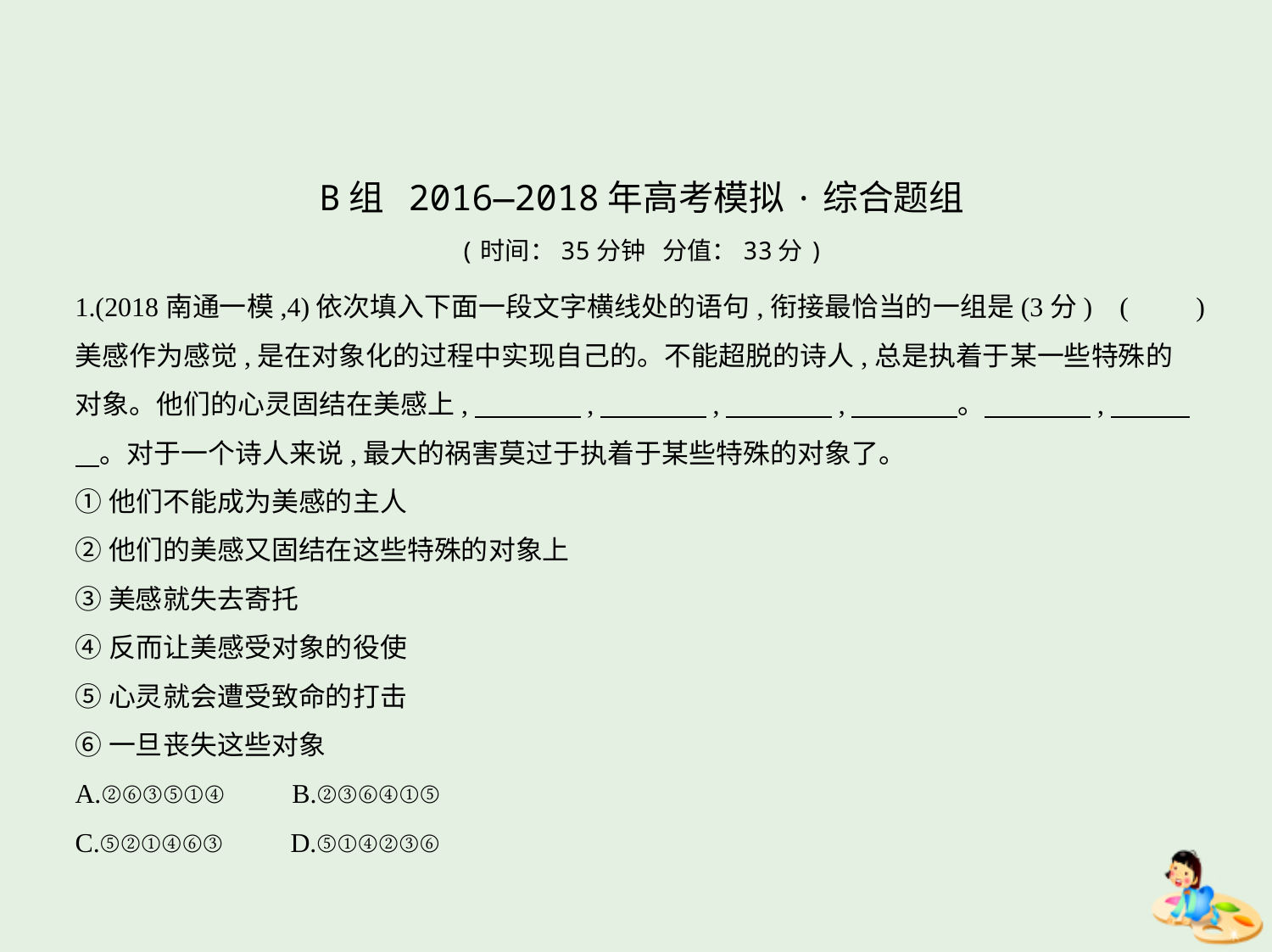

B组  2016—2018年高考模拟·综合题组
(时间：35分钟   分值：33分)
1.(2018南通一模,4)依次填入下面一段文字横线处的语句,衔接最恰当的一组是(3分) (　　)
美感作为感觉,是在对象化的过程中实现自己的。不能超脱的诗人,总是执着于某一些特殊的
对象。他们的心灵固结在美感上,　　　    ,　　　    ,　　　    ,　　　    。　　　    ,　　    
    。对于一个诗人来说,最大的祸害莫过于执着于某些特殊的对象了。
①他们不能成为美感的主人
②他们的美感又固结在这些特殊的对象上
③美感就失去寄托
④反而让美感受对象的役使
⑤心灵就会遭受致命的打击
⑥一旦丧失这些对象
A.②⑥③⑤①④　　B.②③⑥④①⑤
C.⑤②①④⑥③　　D.⑤①④②③⑥